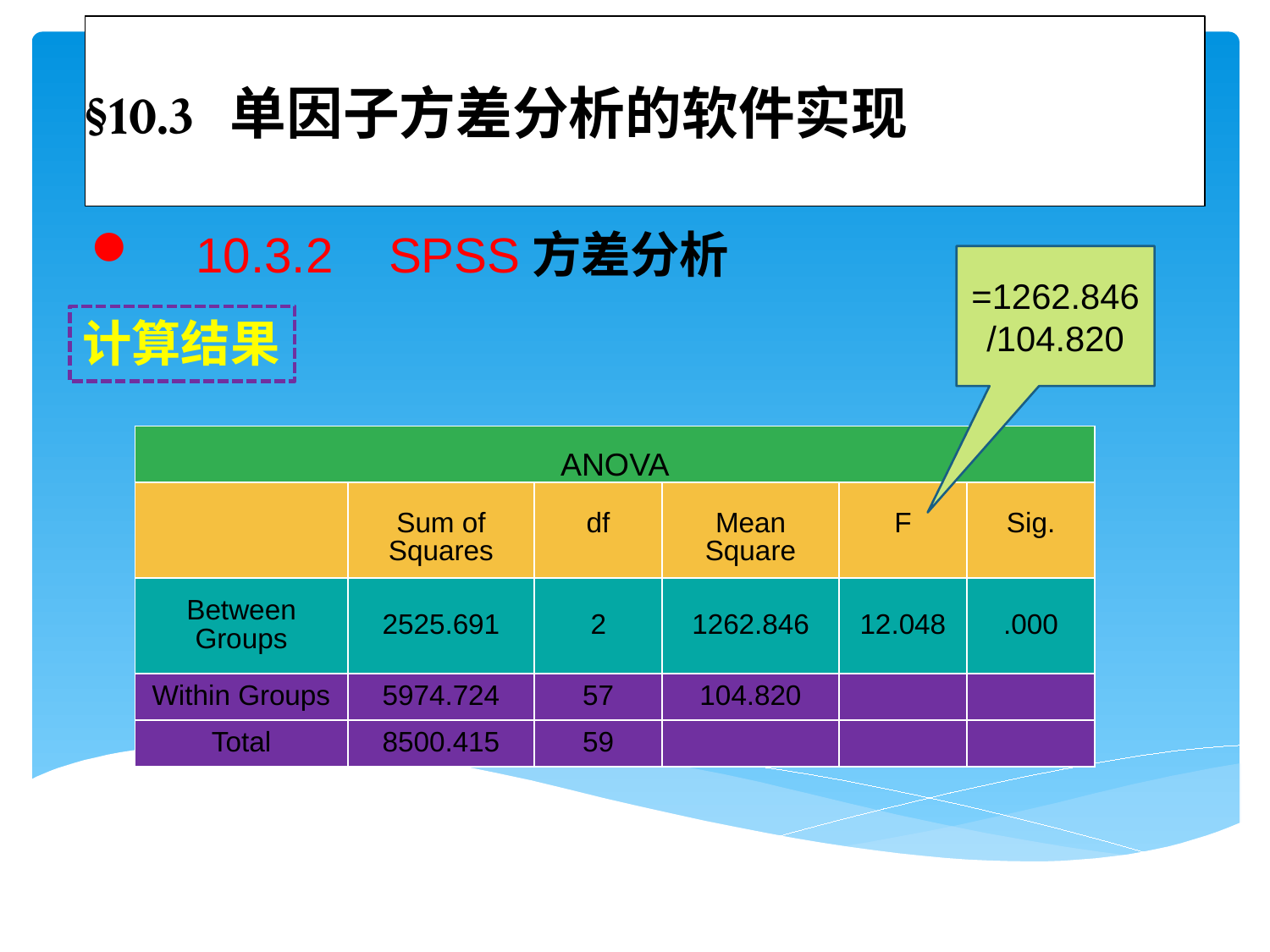

# §10.3  单因子方差分析的软件实现
   10.3.2    SPSS方差分析
=1262.846/104.820
计算结果

| ANOVA |  |  |  |  |  |
| --- | --- | --- | --- | --- | --- |
|  | Sum of Squares | df | Mean Square | F | Sig. |
| Between Groups | 2525.691 | 2 | 1262.846 | 12.048 | .000 |
| Within Groups | 5974.724 | 57 | 104.820 |  |  |
| Total | 8500.415 | 59 |  |  |  |